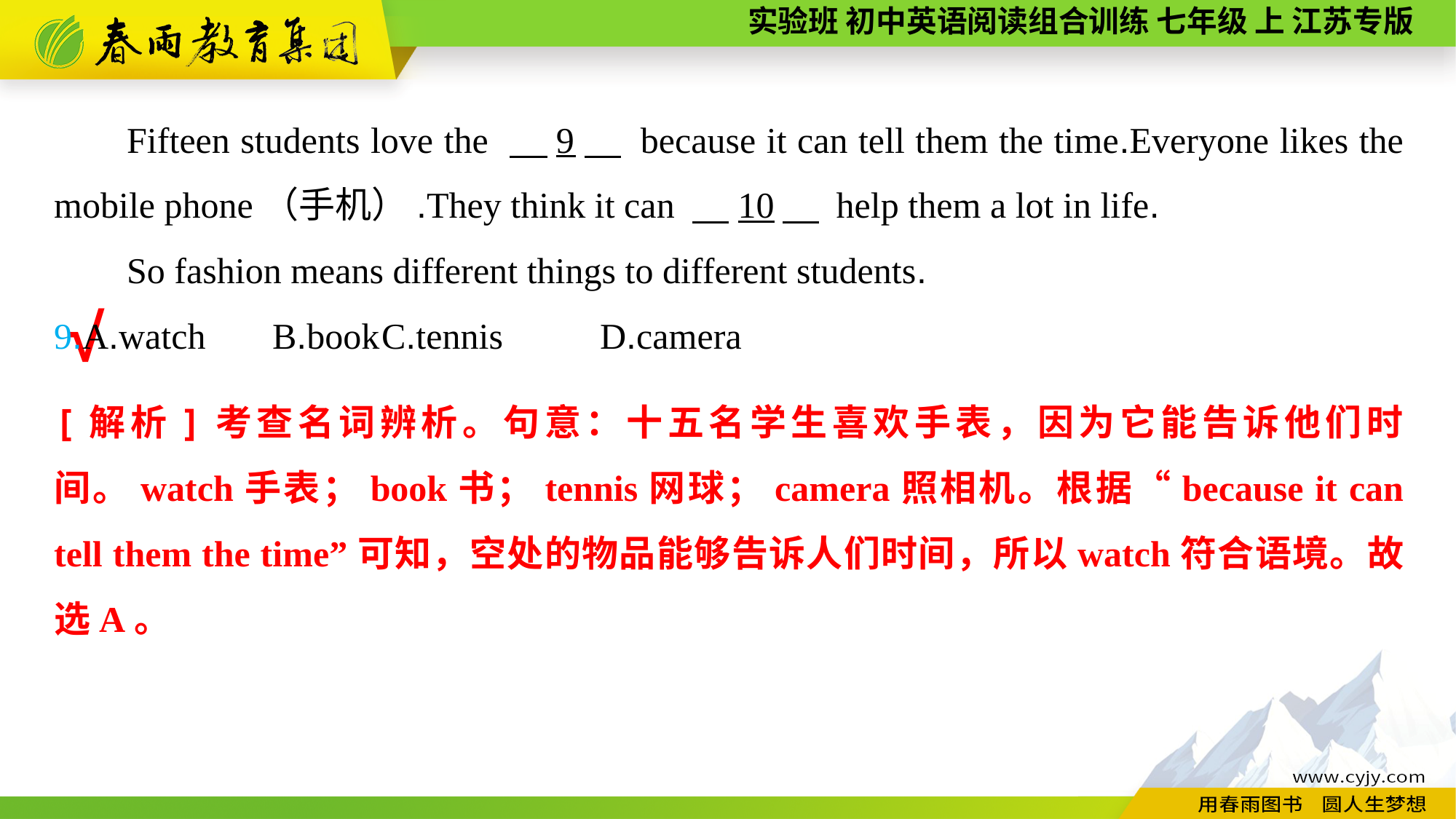

Fifteen students love the 　9　 because it can tell them the time.Everyone likes the mobile phone（手机）.They think it can 　10　 help them a lot in life.
So fashion means different things to different students.
9.A.watch	B.book	C.tennis	D.camera
√
[解析]考查名词辨析。句意：十五名学生喜欢手表，因为它能告诉他们时间。watch手表；book书；tennis网球；camera照相机。根据“because it can tell them the time”可知，空处的物品能够告诉人们时间，所以watch符合语境。故选A。